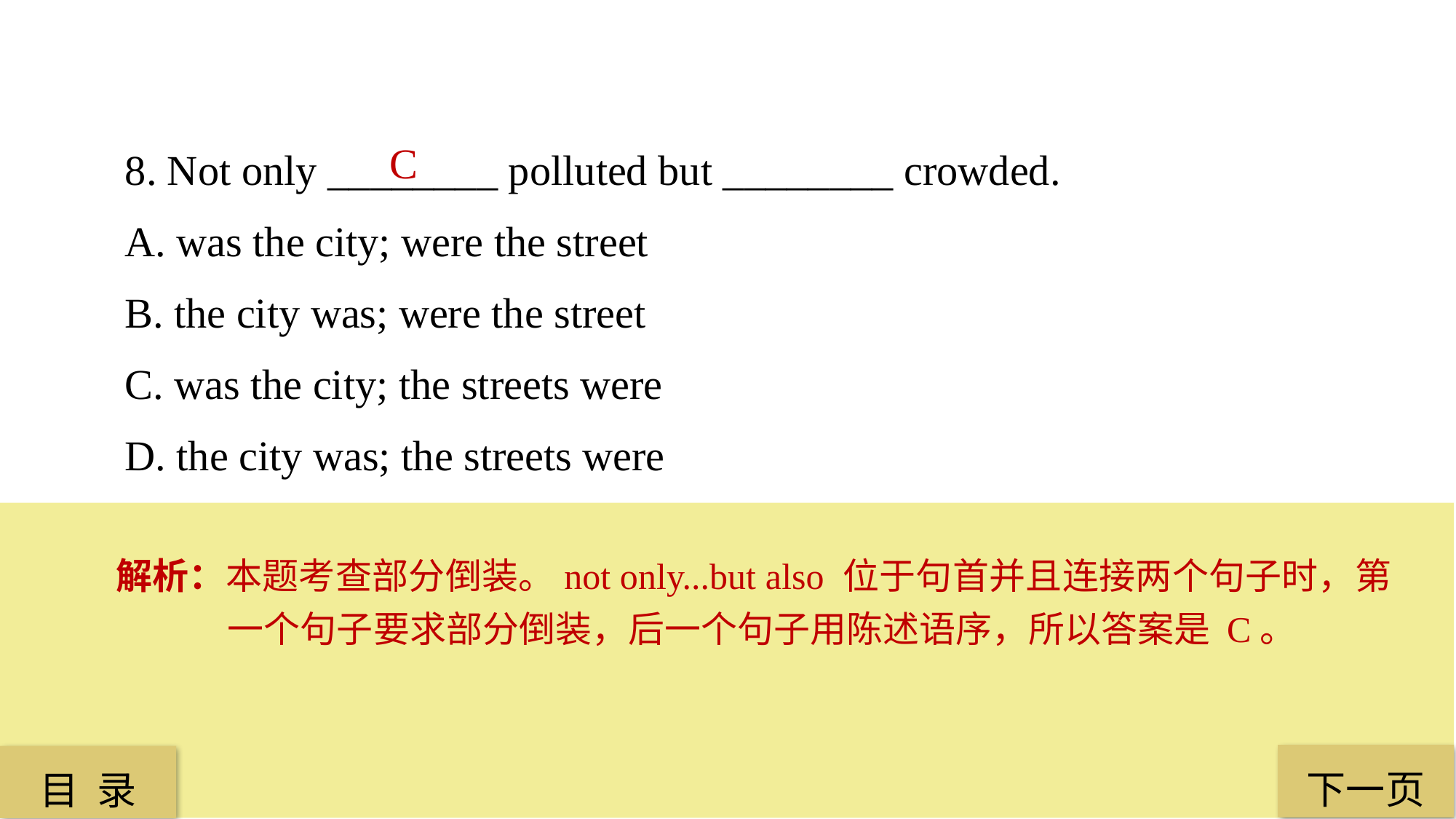

8. Not only ________ polluted but ________ crowded.
A. was the city; were the street
B. the city was; were the street
C. was the city; the streets were
D. the city was; the streets were
C
解析：本题考查部分倒装。not only...but also 位于句首并且连接两个句子时，第一个句子要求部分倒装，后一个句子用陈述语序，所以答案是 C。